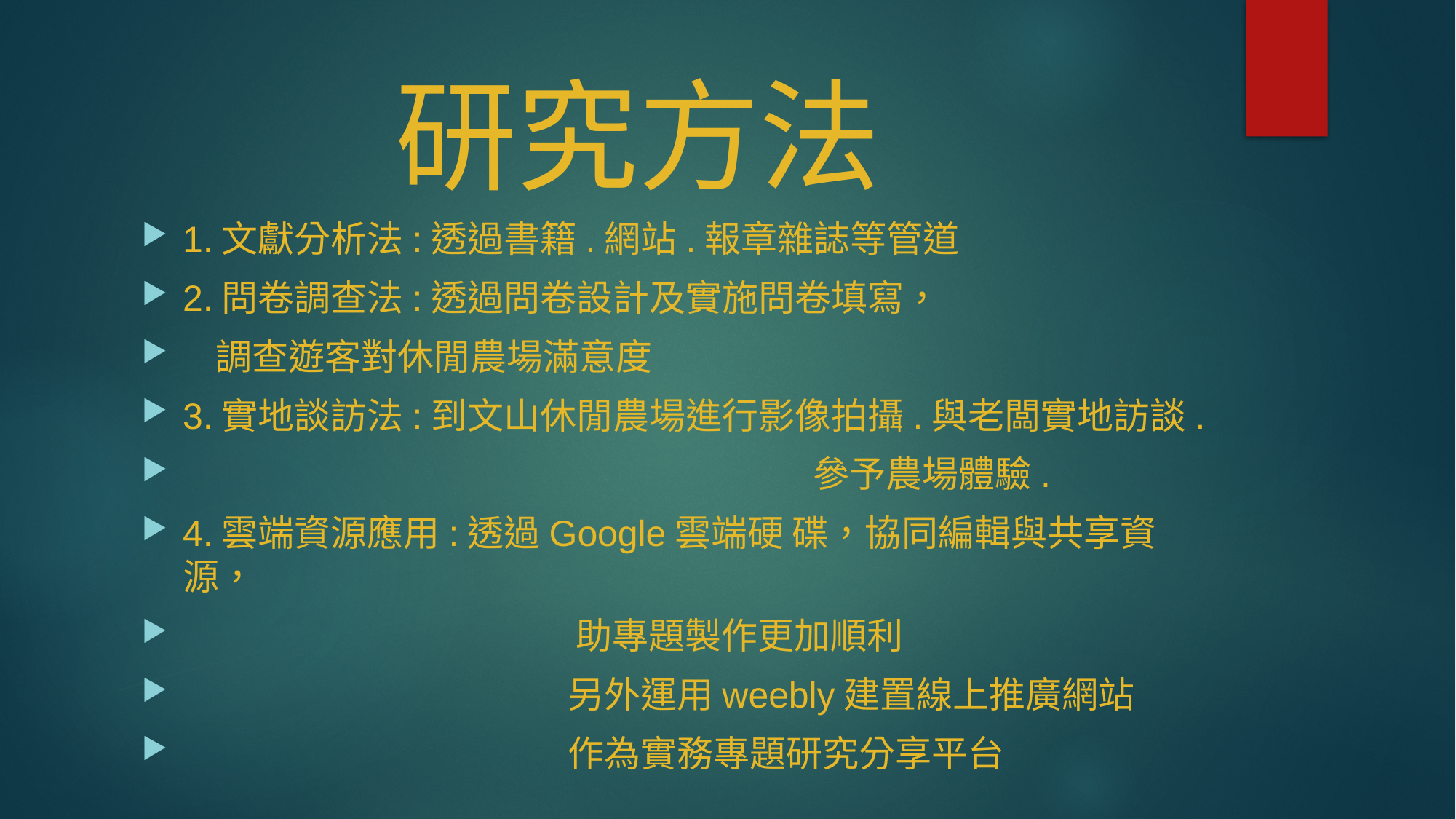

# 研究方法
1.文獻分析法:透過書籍.網站.報章雜誌等管道
2.問卷調查法:透過問卷設計及實施問卷填寫，
   調查遊客對休閒農場滿意度
3.實地談訪法:到文山休閒農場進行影像拍攝.與老闆實地訪談.
                                                                            參予農場體驗.
4.雲端資源應用:透過Google雲端硬 碟，協同編輯與共享資源，
                                               助專題製作更加順利
                                              另外運用weebly建置線上推廣網站
                                              作為實務專題研究分享平台